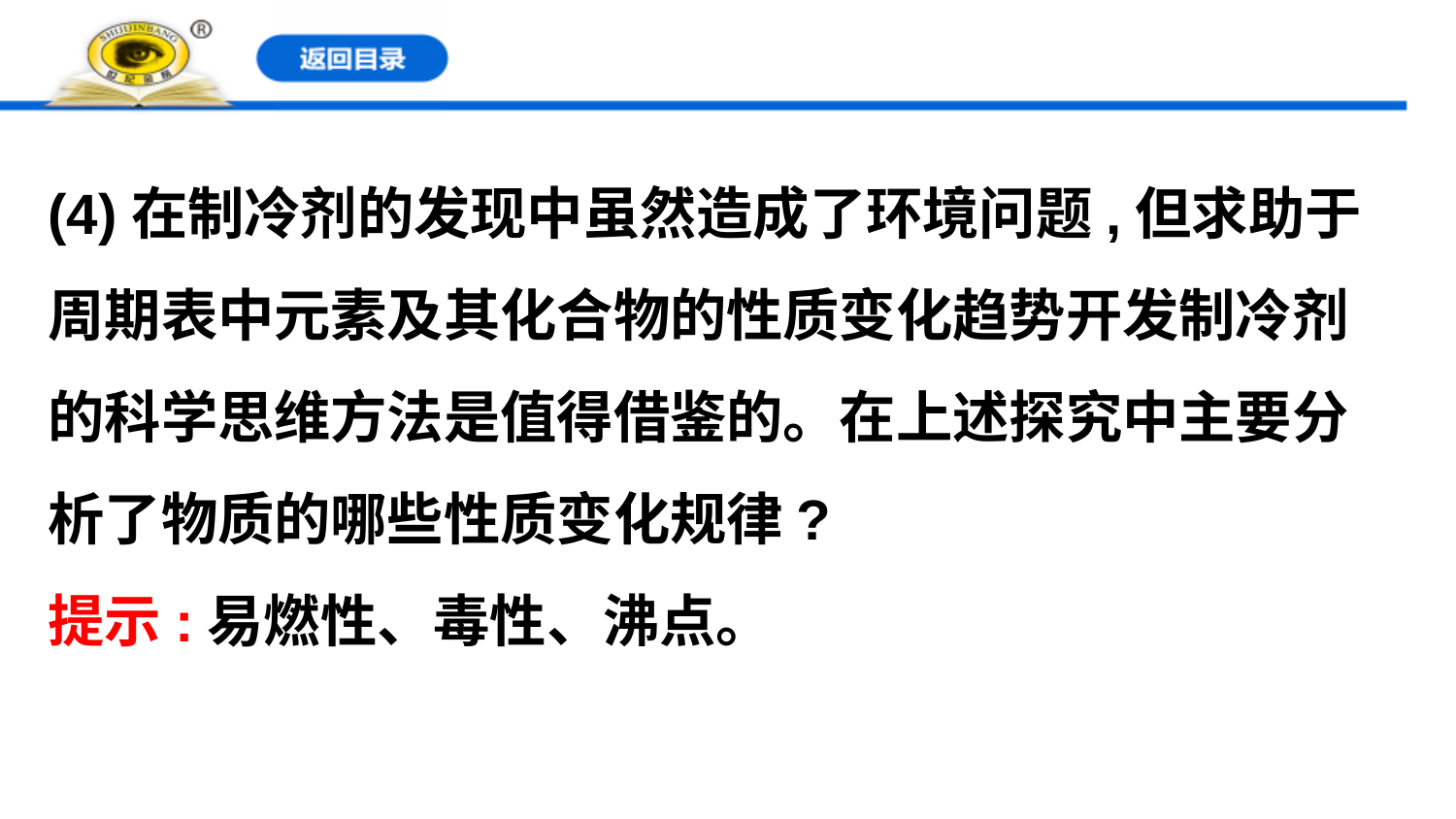

(4)在制冷剂的发现中虽然造成了环境问题,但求助于周期表中元素及其化合物的性质变化趋势开发制冷剂的科学思维方法是值得借鉴的。在上述探究中主要分析了物质的哪些性质变化规律?
提示:易燃性、毒性、沸点。